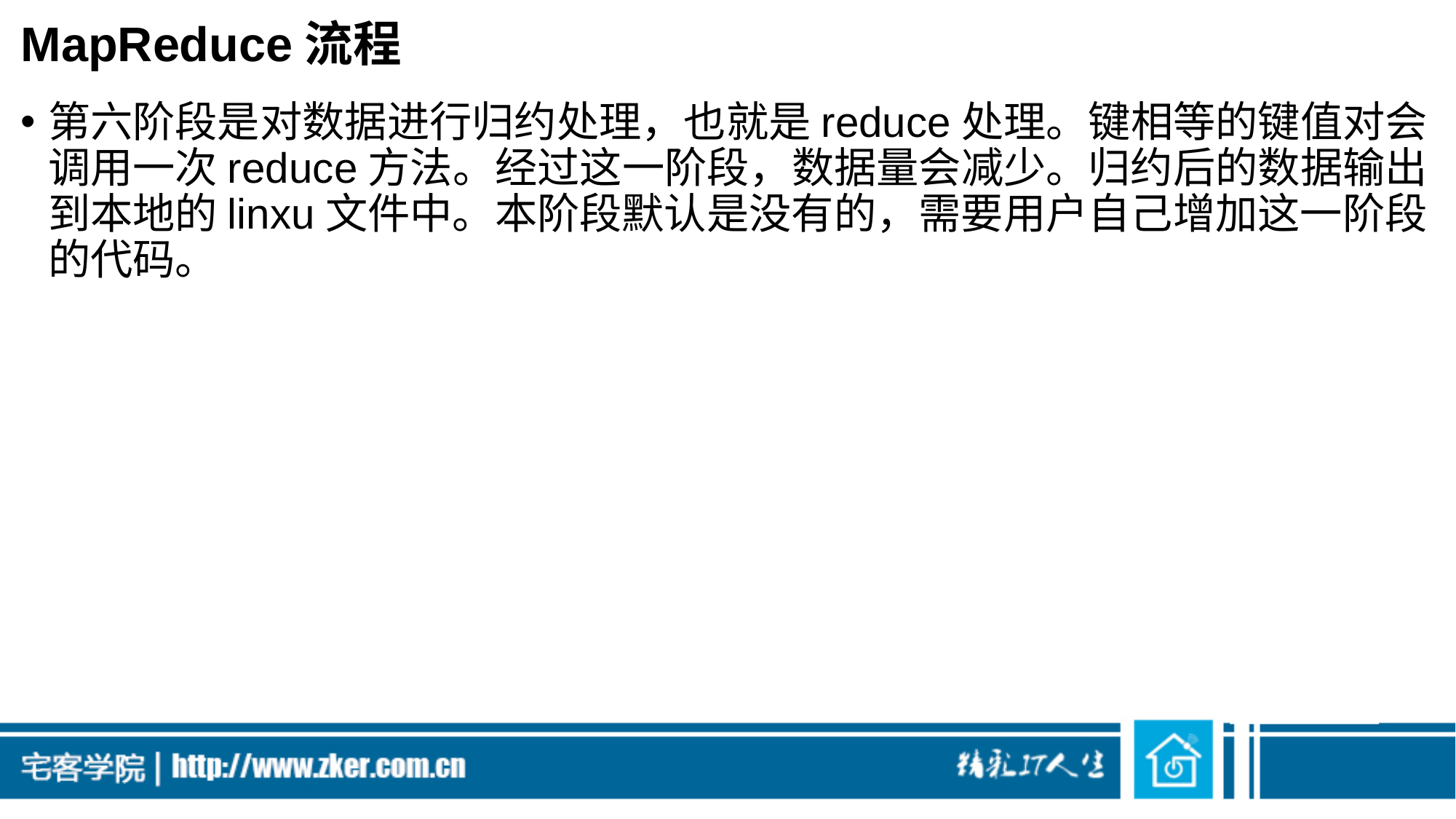

# MapReduce流程
第六阶段是对数据进行归约处理，也就是reduce处理。键相等的键值对会调用一次reduce方法。经过这一阶段，数据量会减少。归约后的数据输出到本地的linxu文件中。本阶段默认是没有的，需要用户自己增加这一阶段的代码。